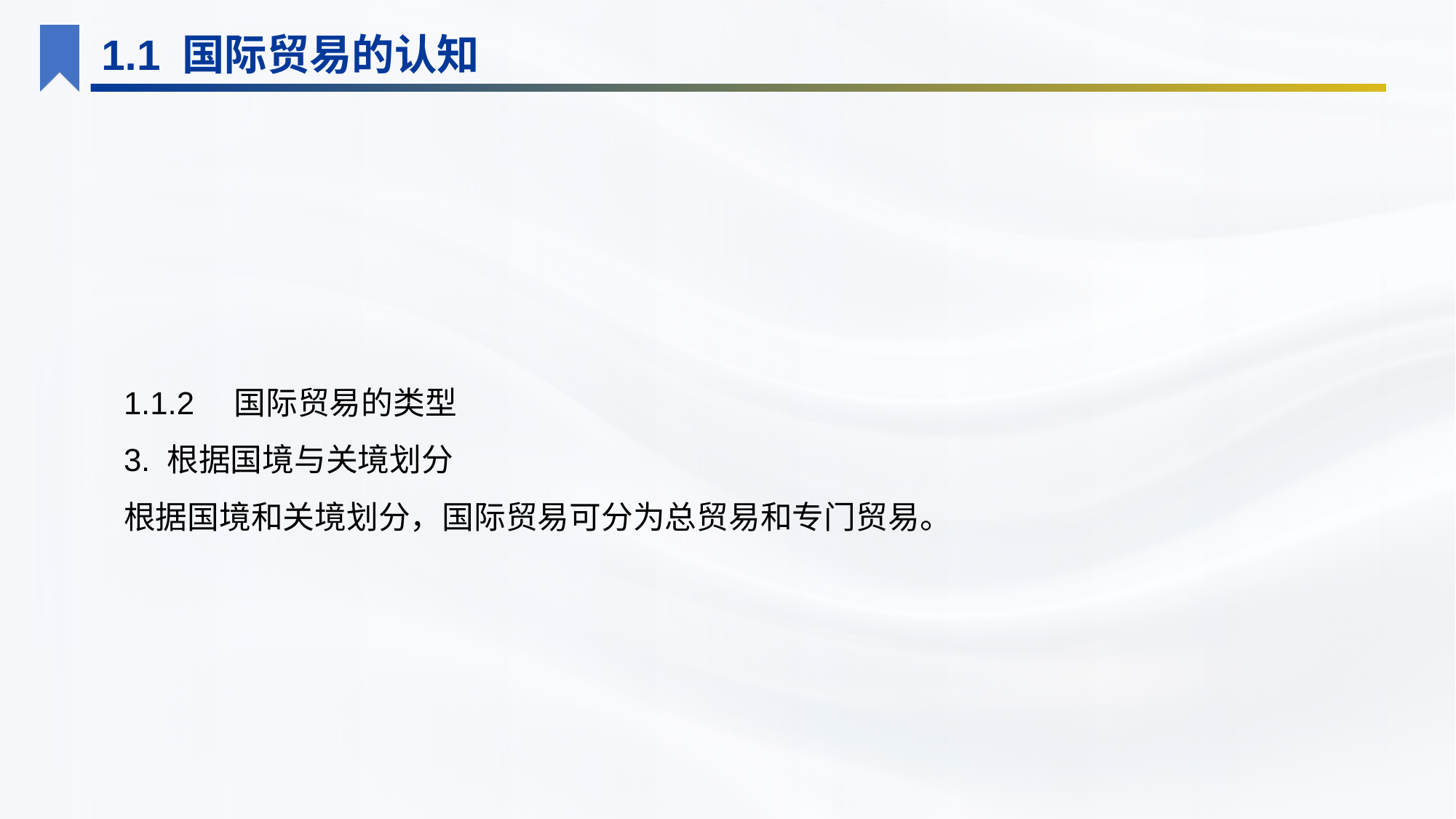

1.1 国际贸易的认知
1.1.2　国际贸易的类型
3. 根据国境与关境划分
根据国境和关境划分，国际贸易可分为总贸易和专门贸易。